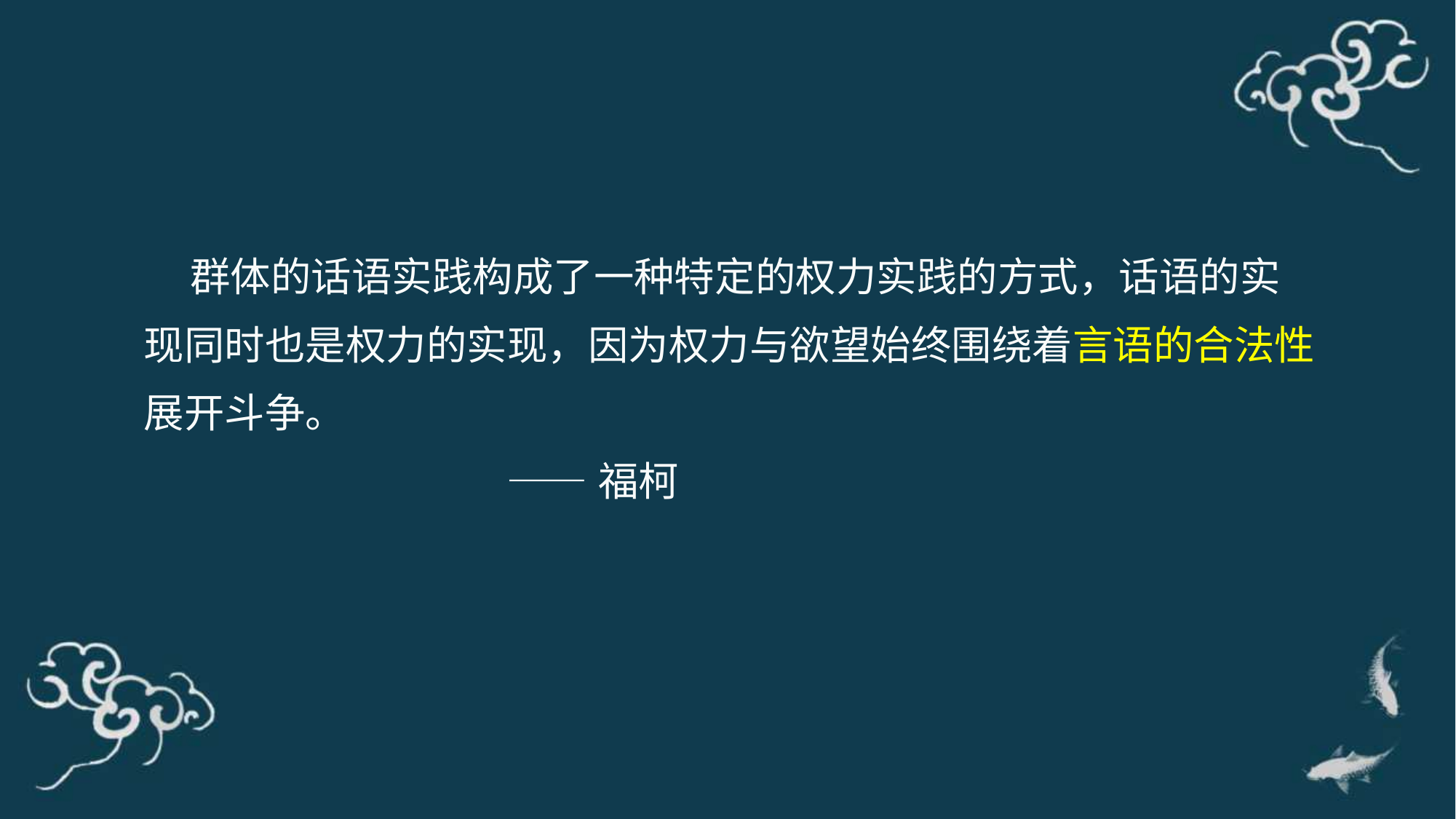

群体的话语实践构成了一种特定的权力实践的方式，话语的实现同时也是权力的实现，因为权力与欲望始终围绕着言语的合法性展开斗争。
                                        ——福柯